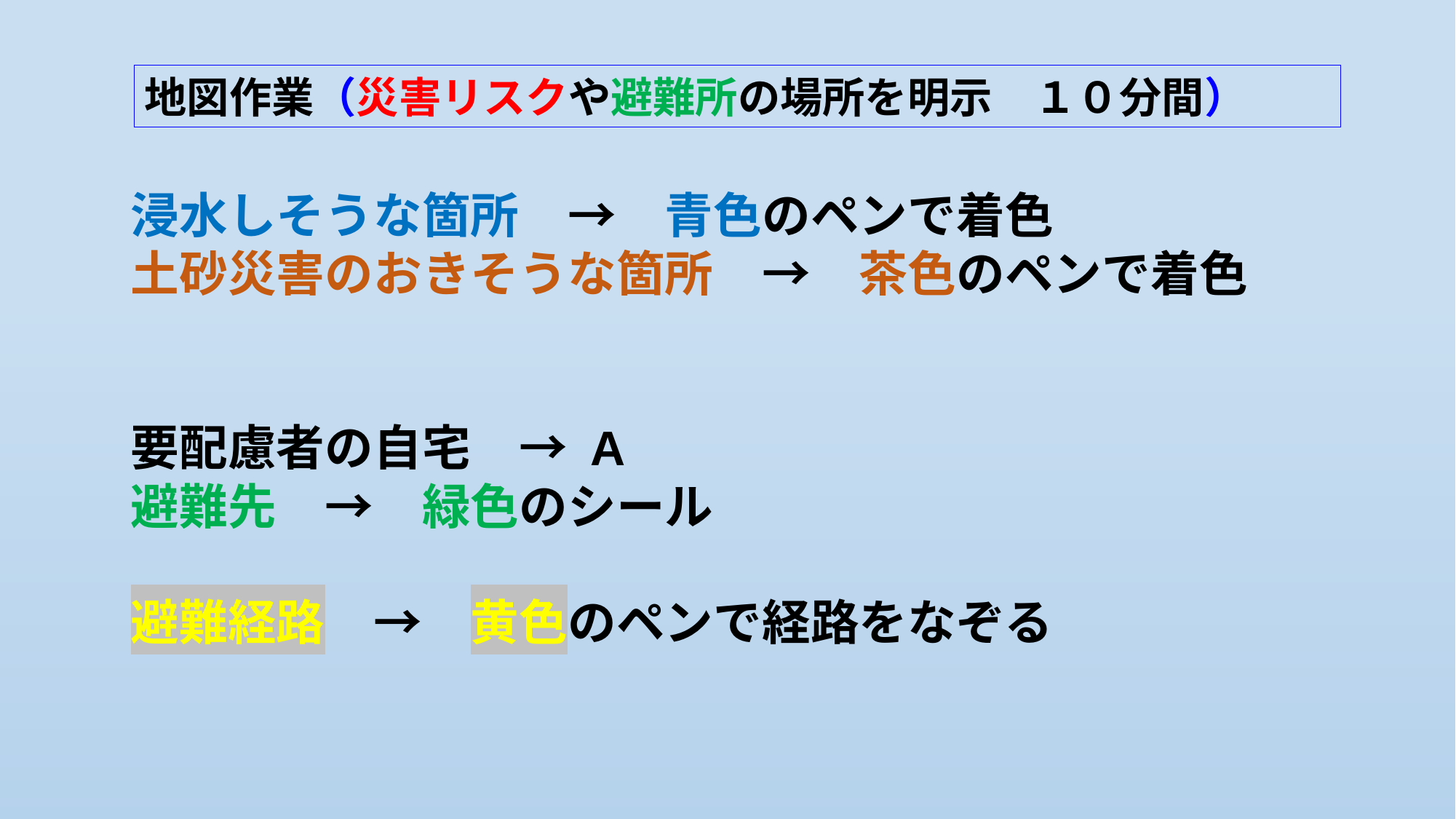

地図作業（災害リスクや避難所の場所を明示　１０分間）
浸水しそうな箇所　→　青色のペンで着色
土砂災害のおきそうな箇所　→　茶色のペンで着色

要配慮者の自宅　→ A
避難先　→　緑色のシール

避難経路　→　黄色のペンで経路をなぞる